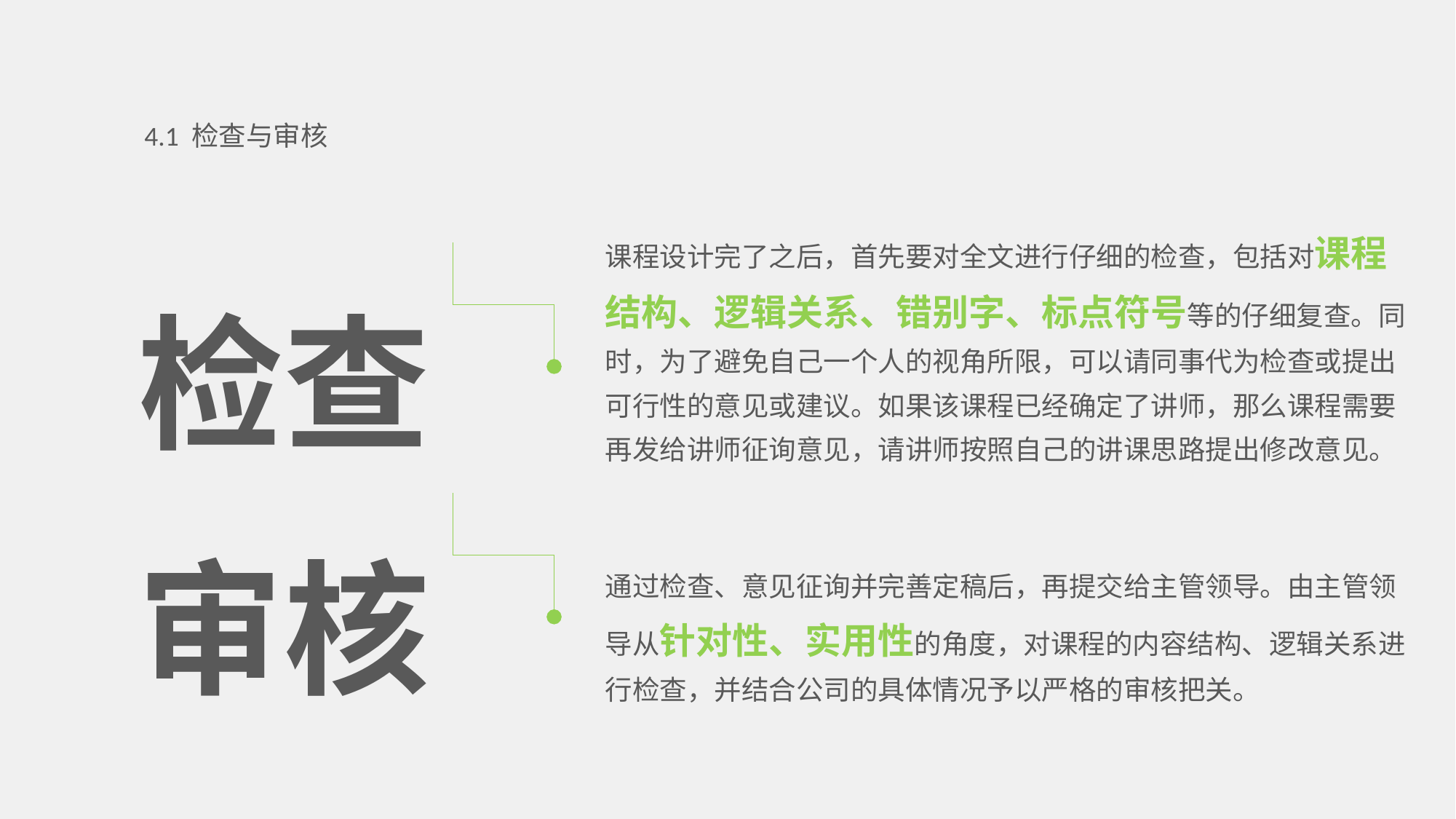

4.1 检查与审核
课程设计完了之后，首先要对全文进行仔细的检查，包括对课程结构、逻辑关系、错别字、标点符号等的仔细复查。同时，为了避免自己一个人的视角所限，可以请同事代为检查或提出可行性的意见或建议。如果该课程已经确定了讲师，那么课程需要再发给讲师征询意见，请讲师按照自己的讲课思路提出修改意见。
检查
审核
通过检查、意见征询并完善定稿后，再提交给主管领导。由主管领导从针对性、实用性的角度，对课程的内容结构、逻辑关系进行检查，并结合公司的具体情况予以严格的审核把关。